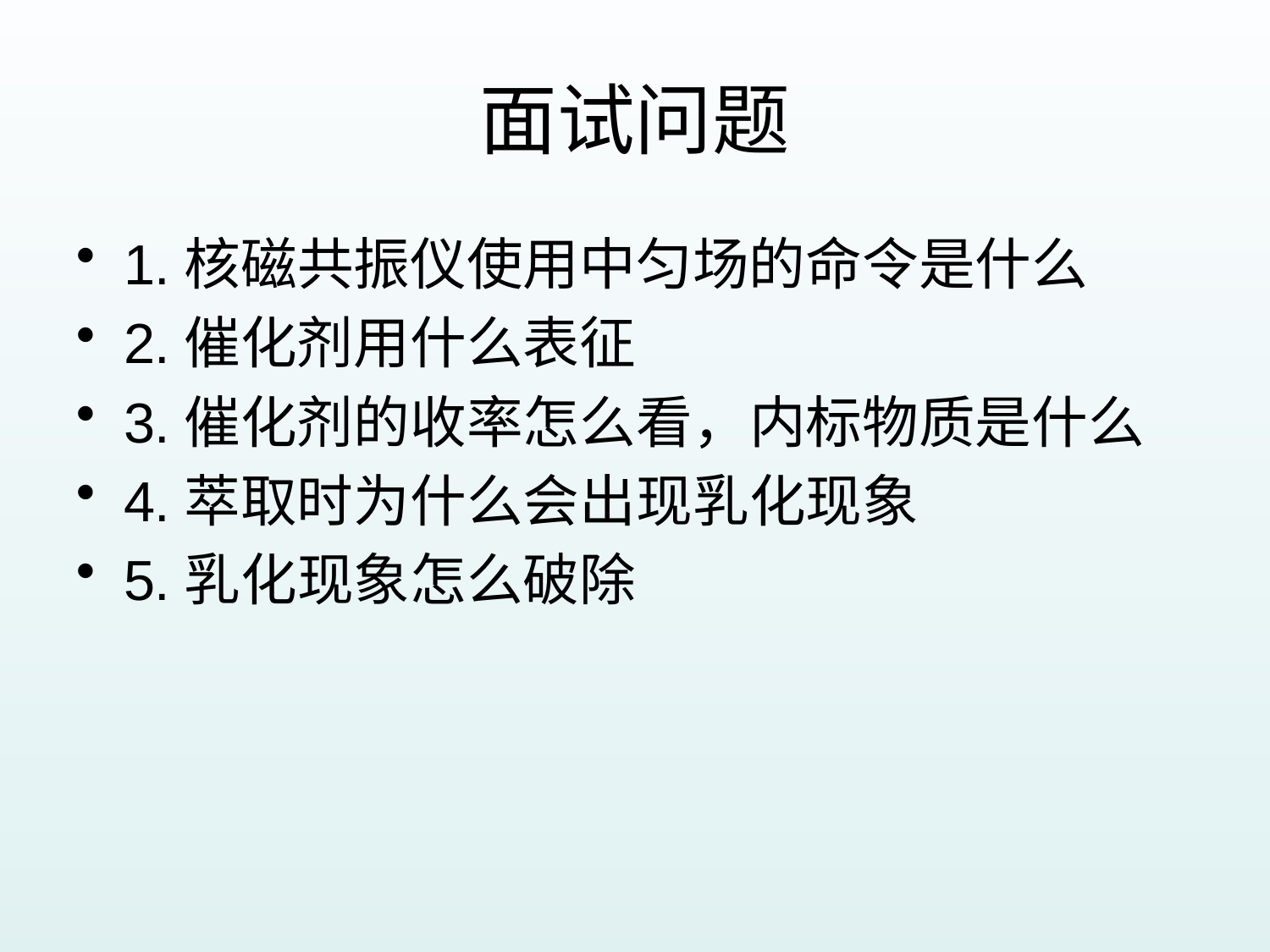

# 面试问题
1.核磁共振仪使用中匀场的命令是什么
2.催化剂用什么表征
3.催化剂的收率怎么看，内标物质是什么
4.萃取时为什么会出现乳化现象
5.乳化现象怎么破除